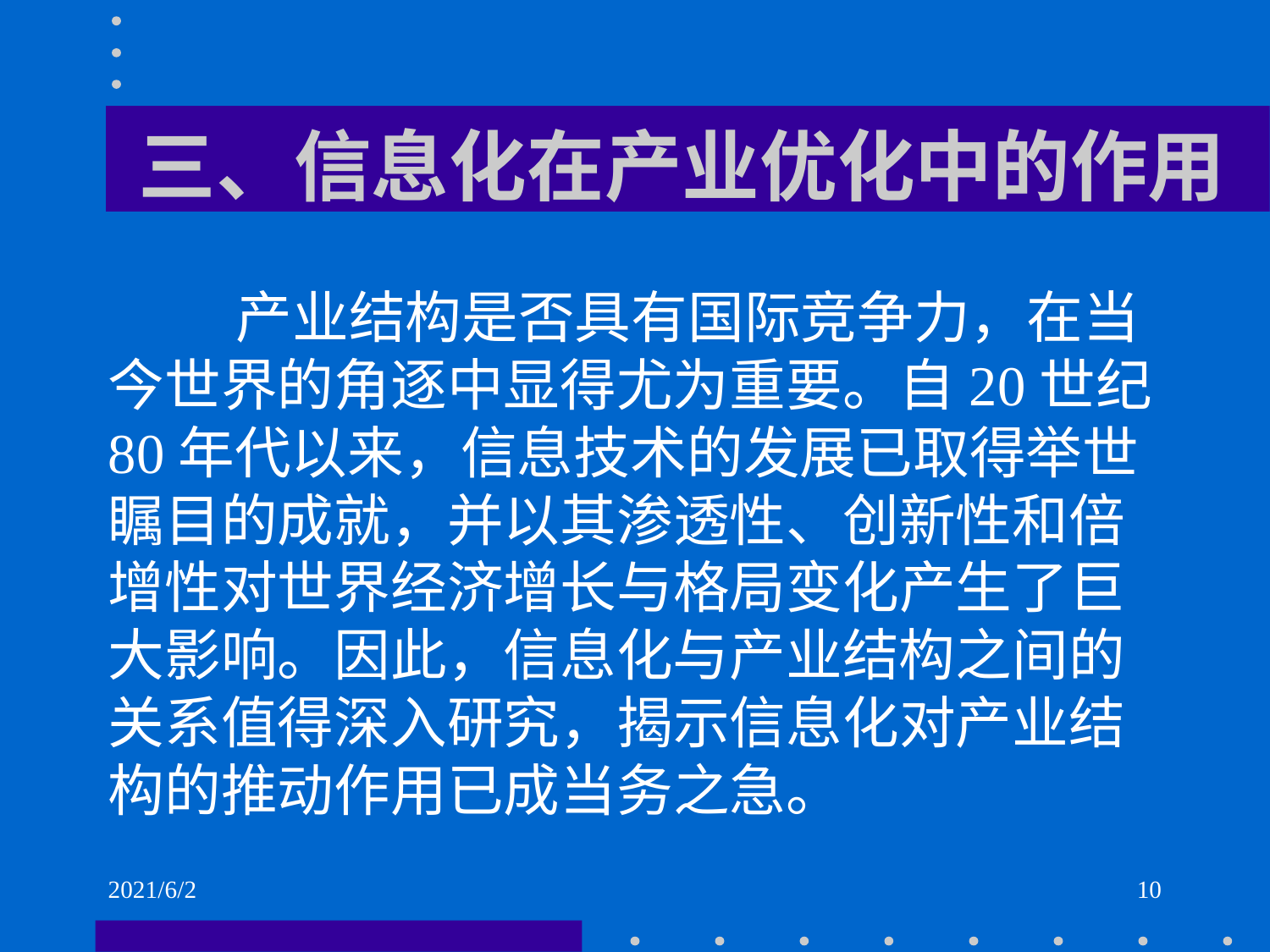

# 三、信息化在产业优化中的作用
         产业结构是否具有国际竞争力，在当今世界的角逐中显得尤为重要。自20世纪80年代以来，信息技术的发展已取得举世瞩目的成就，并以其渗透性、创新性和倍增性对世界经济增长与格局变化产生了巨大影响。因此，信息化与产业结构之间的关系值得深入研究，揭示信息化对产业结构的推动作用已成当务之急。

2021/6/2
10